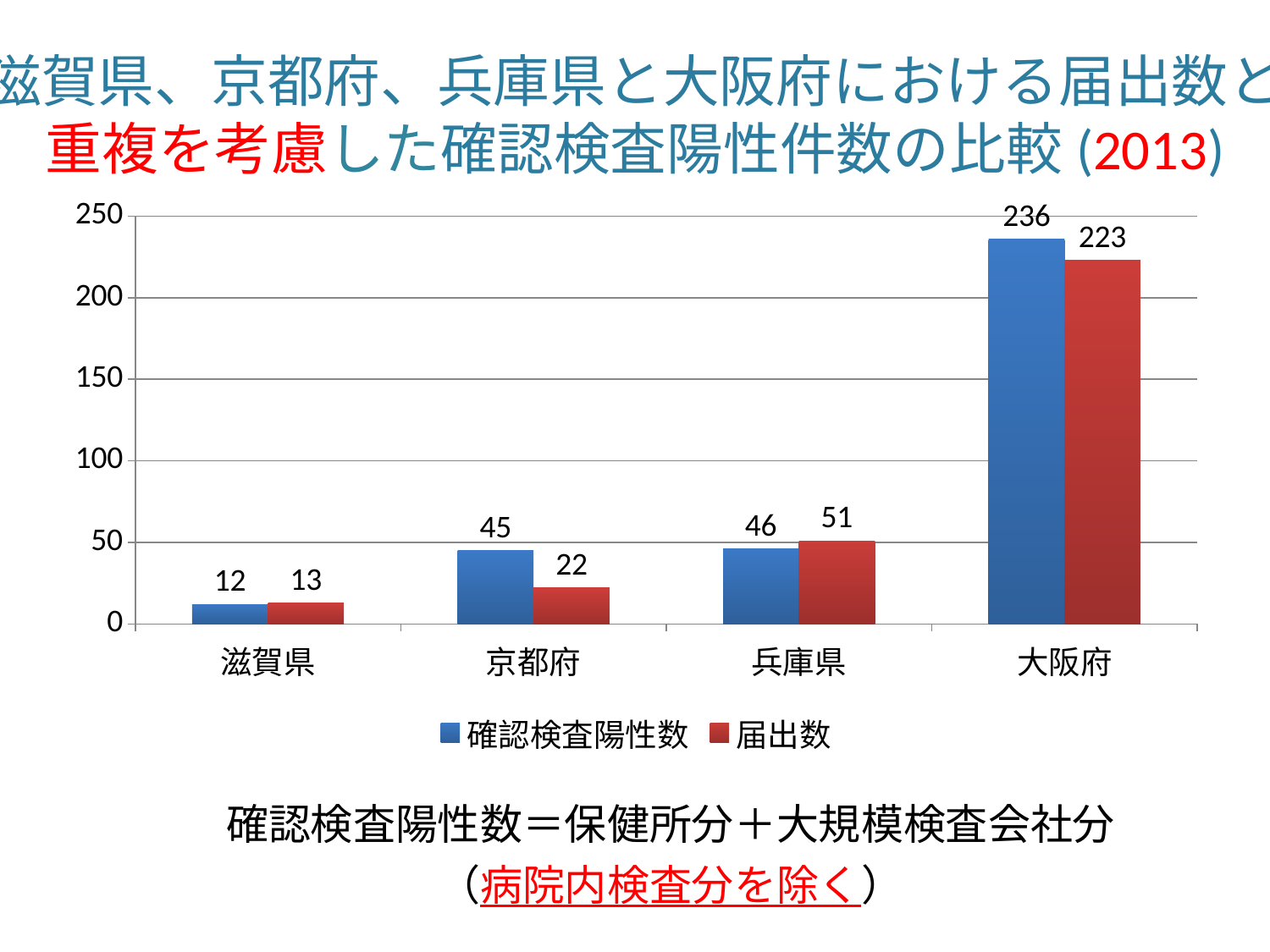

滋賀県、京都府、兵庫県と大阪府における届出数と
重複を考慮した確認検査陽性件数の比較(2013)

### Chart

| Category | 確認検査陽性数 | 届出数 |
|---|---|---|
| 滋賀県 | 12.0 | 13.0 |
| 京都府 | 45.0 | 22.0 |
| 兵庫県 | 46.0 | 51.0 |
| 大阪府 | 236.0 | 223.0 |
確認検査陽性数＝保健所分＋大規模検査会社分
（病院内検査分を除く）